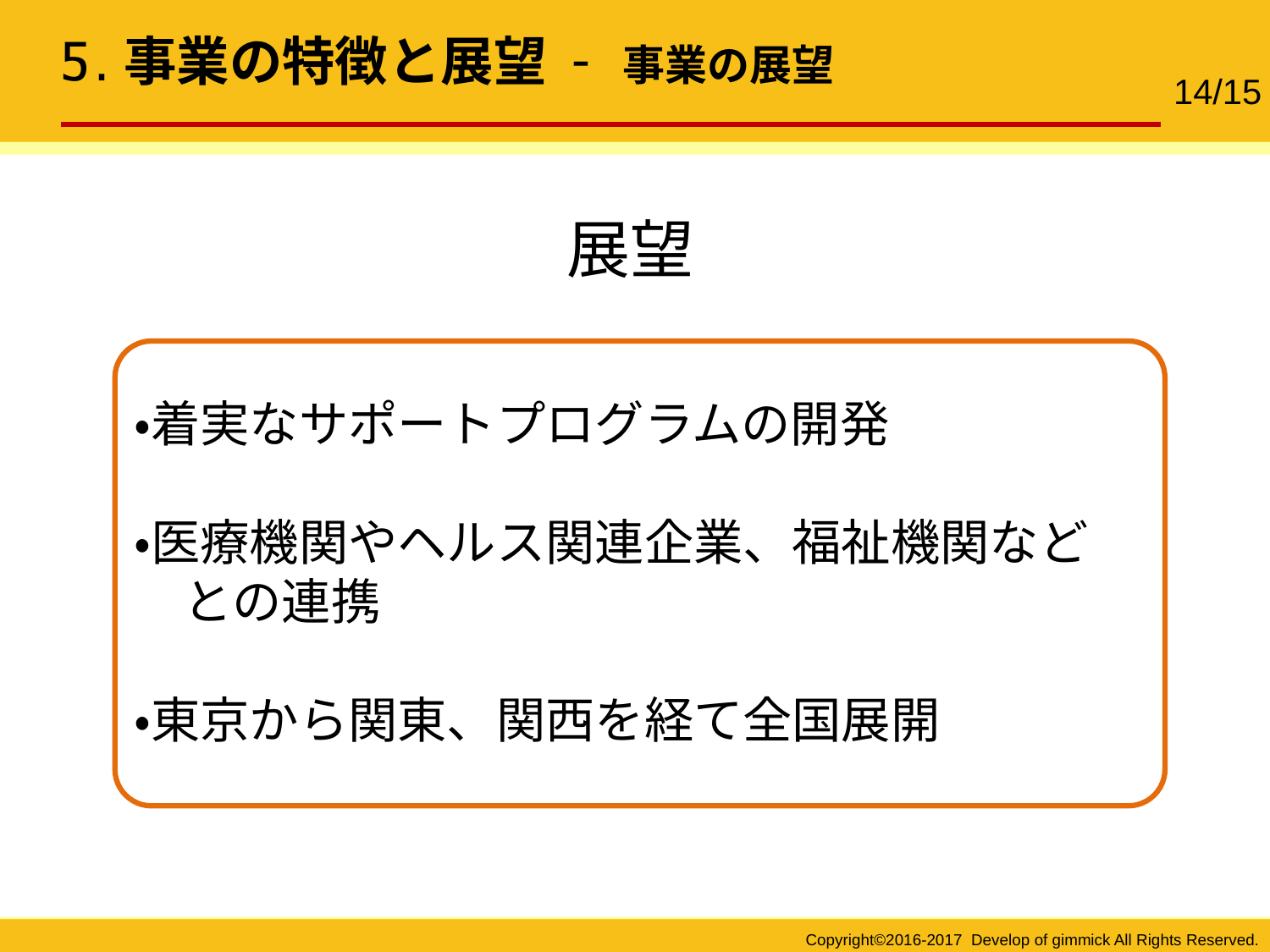

5.事業の特徴と展望 - 事業の展望
14/15
展望

・着実なサポートプログラムの開発

・医療機関やヘルス関連企業、福祉機関など
　との連携

・東京から関東、関西を経て全国展開
Copyright©2016-2017  Develop of gimmick All Rights Reserved.